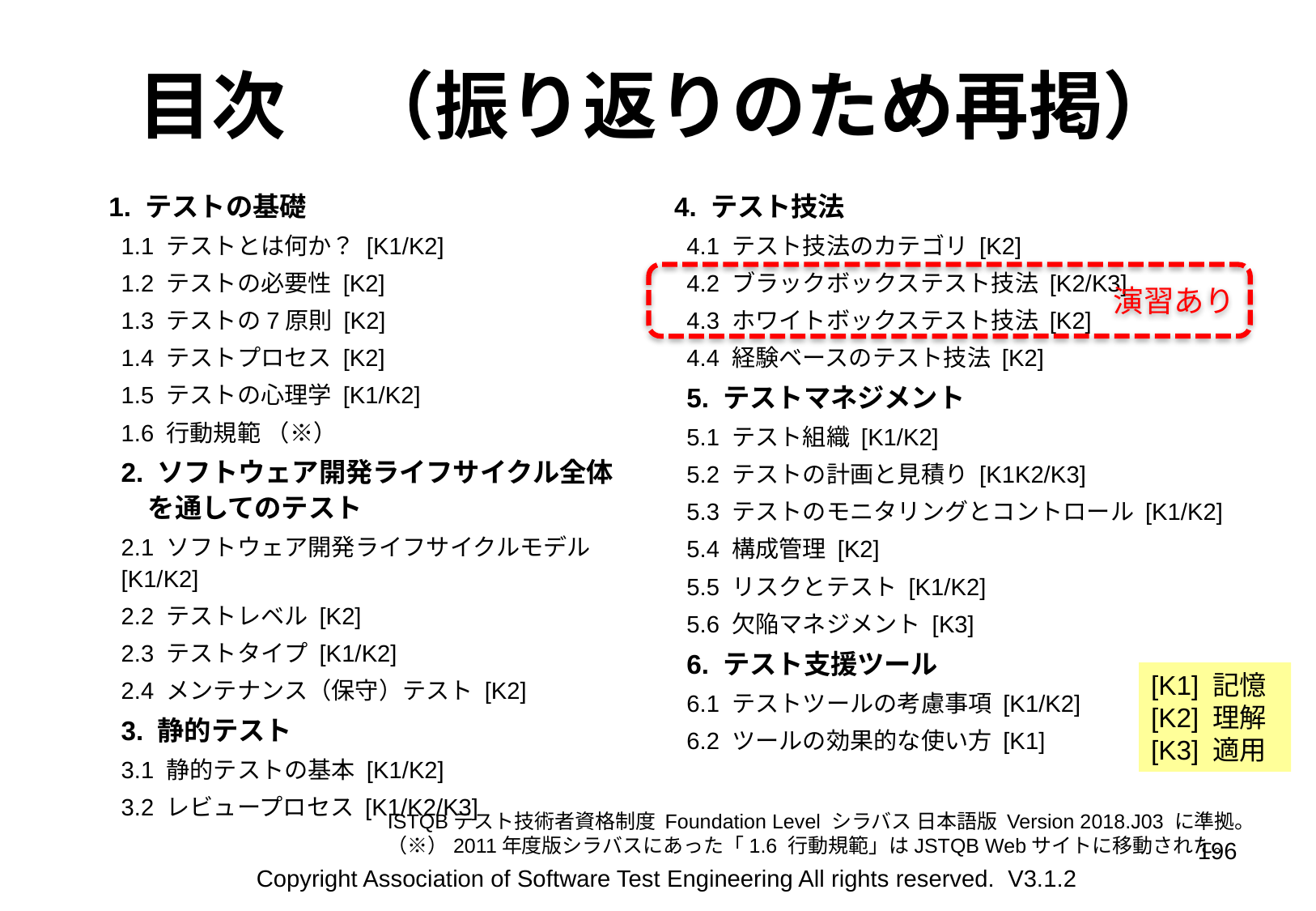

# 目次　（振り返りのため再掲）
1. テストの基礎
1.1 テストとは何か？ [K1/K2]
1.2 テストの必要性 [K2]
1.3 テストの7原則 [K2]
1.4 テストプロセス [K2]
1.5 テストの心理学 [K1/K2]
1.6 行動規範 （※）
2. ソフトウェア開発ライフサイクル全体
　を通してのテスト
2.1 ソフトウェア開発ライフサイクルモデル [K1/K2]
2.2 テストレベル [K2]
2.3 テストタイプ [K1/K2]
2.4 メンテナンス（保守）テスト [K2]
3. 静的テスト
3.1 静的テストの基本 [K1/K2]
3.2 レビュープロセス [K1/K2/K3]
4. テスト技法
4.1 テスト技法のカテゴリ [K2]
4.2 ブラックボックステスト技法 [K2/K3]
4.3 ホワイトボックステスト技法 [K2]
4.4 経験ベースのテスト技法 [K2]
5. テストマネジメント
5.1 テスト組織 [K1/K2]
5.2 テストの計画と見積り [K1K2/K3]
5.3 テストのモニタリングとコントロール [K1/K2]
5.4 構成管理 [K2]
5.5 リスクとテスト [K1/K2]
5.6 欠陥マネジメント [K3]
6. テスト支援ツール
6.1 テストツールの考慮事項 [K1/K2]
6.2 ツールの効果的な使い方 [K1]
演習あり
[K1] 記憶
[K2] 理解
[K3] 適用
ISTQBテスト技術者資格制度 Foundation Level シラバス 日本語版 Version 2018.J03 に準拠。
（※）2011年度版シラバスにあった「1.6 行動規範」はJSTQB Webサイトに移動された。
196
Copyright Association of Software Test Engineering All rights reserved.  V3.1.2